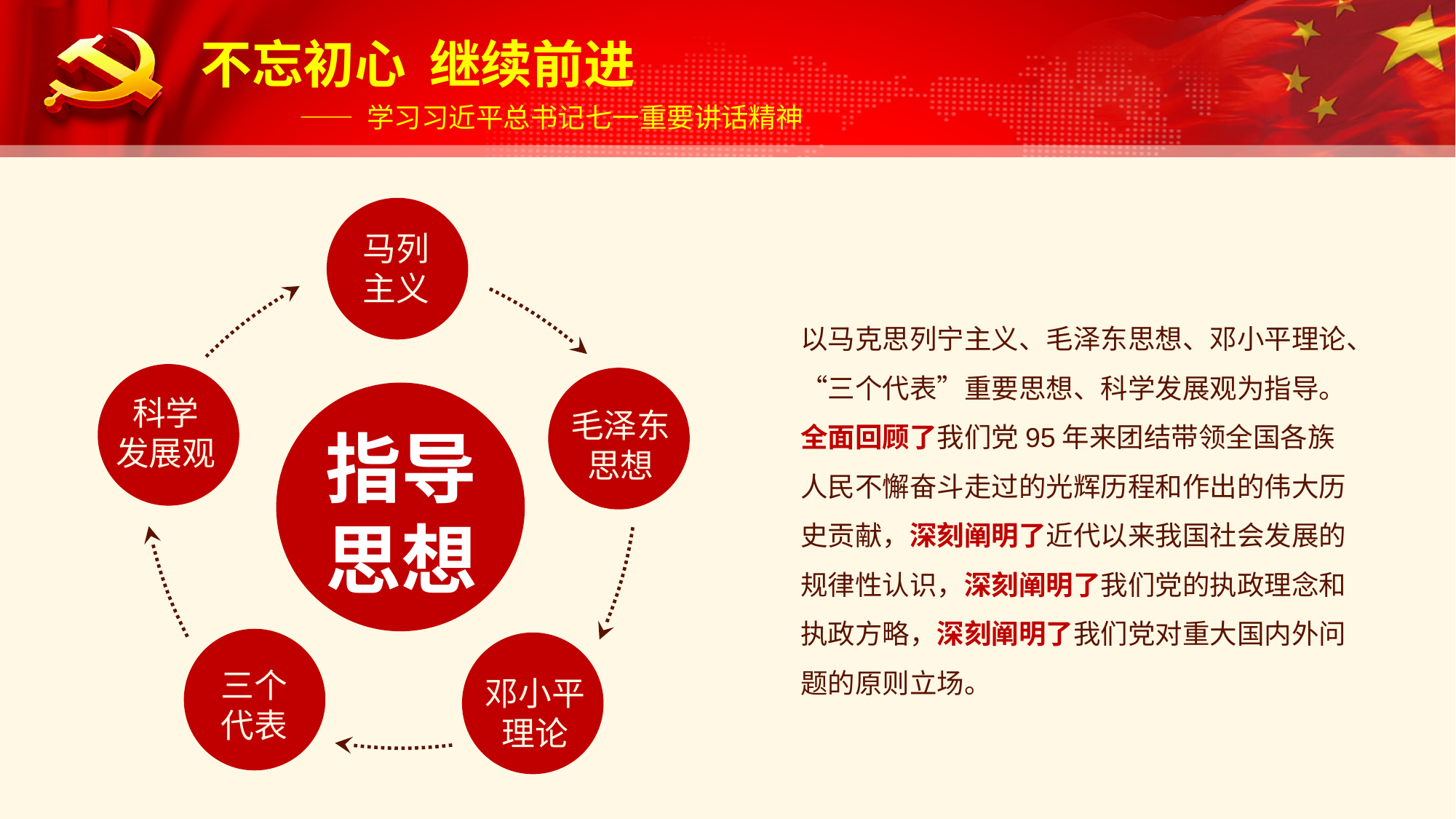

马列
主义

以马克思列宁主义、毛泽东思想、邓小平理论、“三个代表”重要思想、科学发展观为指导。全面回顾了我们党95年来团结带领全国各族人民不懈奋斗走过的光辉历程和作出的伟大历史贡献，深刻阐明了近代以来我国社会发展的规律性认识，深刻阐明了我们党的执政理念和执政方略，深刻阐明了我们党对重大国内外问题的原则立场。

科学
发展观

毛泽东
思想

指导
思想

三个
代表

邓小平
理论